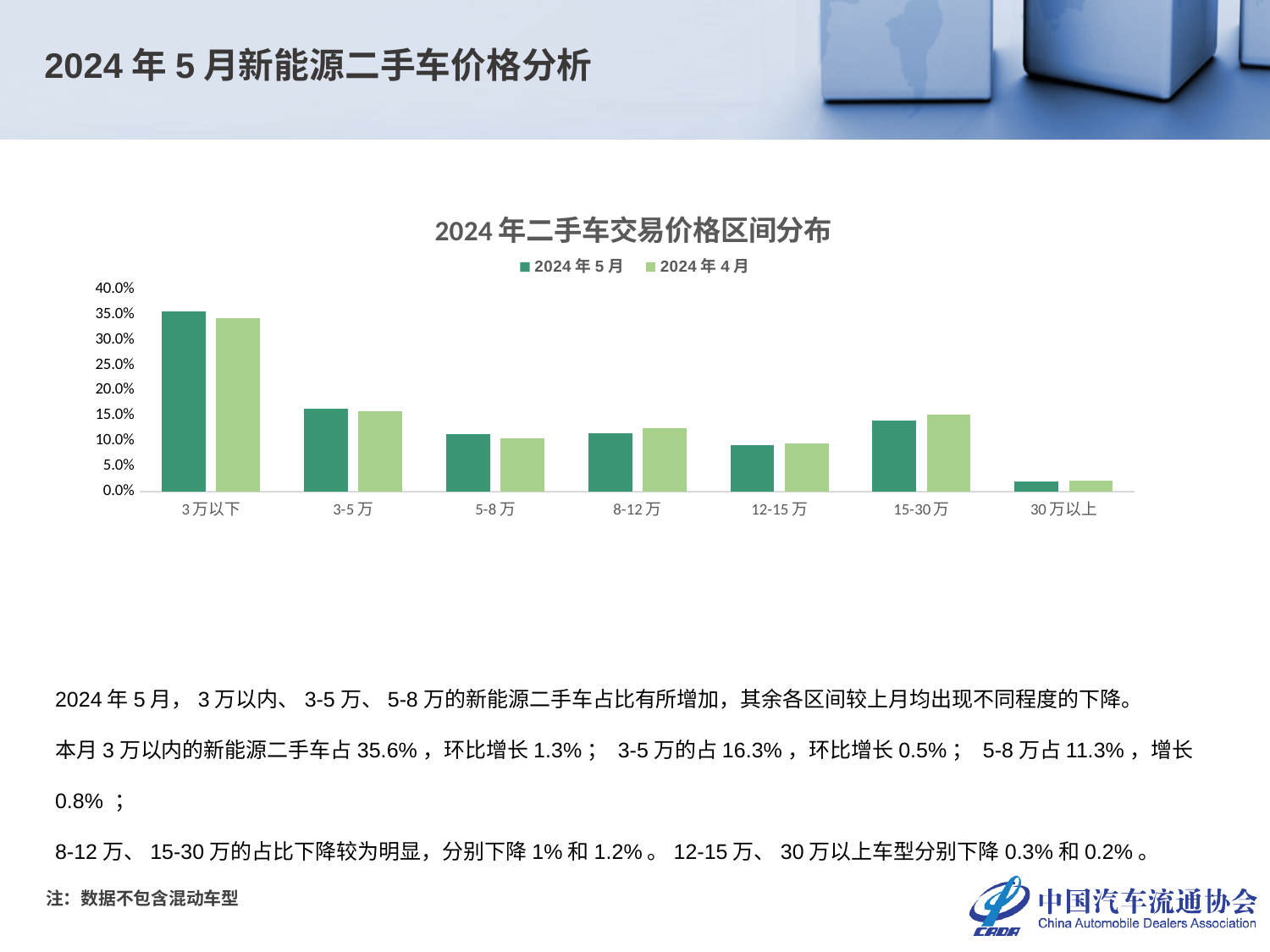

2024年5月新能源二手车价格分析

### Chart: 2024年二手车交易价格区间分布

| Category | 2024年5月 | 2024年4月 |
|---|---|---|
| 3万以下 | 0.35580524344569286 | 0.34252669039145905 |
| 3-5万 | 0.16330777004934308 | 0.15851999162654384 |
| 5-8万 | 0.11348909101718091 | 0.1058195520200963 |
| 8-12万 | 0.11491587896082278 | 0.1245028260414486 |
| 12-15万 | 0.09250341834611497 | 0.09550973414276742 |
| 15-30万 | 0.14047916295107307 | 0.15208289721582582 |
| 30万以上 | 0.019499435229772308 | 0.02103830856185891 |
2024年5月，3万以内、3-5万、5-8万的新能源二手车占比有所增加，其余各区间较上月均出现不同程度的下降。
本月3万以内的新能源二手车占35.6%，环比增长1.3%； 3-5万的占16.3%，环比增长0.5%； 5-8万占11.3%，增长0.8% ；
8-12万、15-30万的占比下降较为明显，分别下降1%和1.2%。12-15万、30万以上车型分别下降0.3%和0.2%。
注：数据不包含混动车型